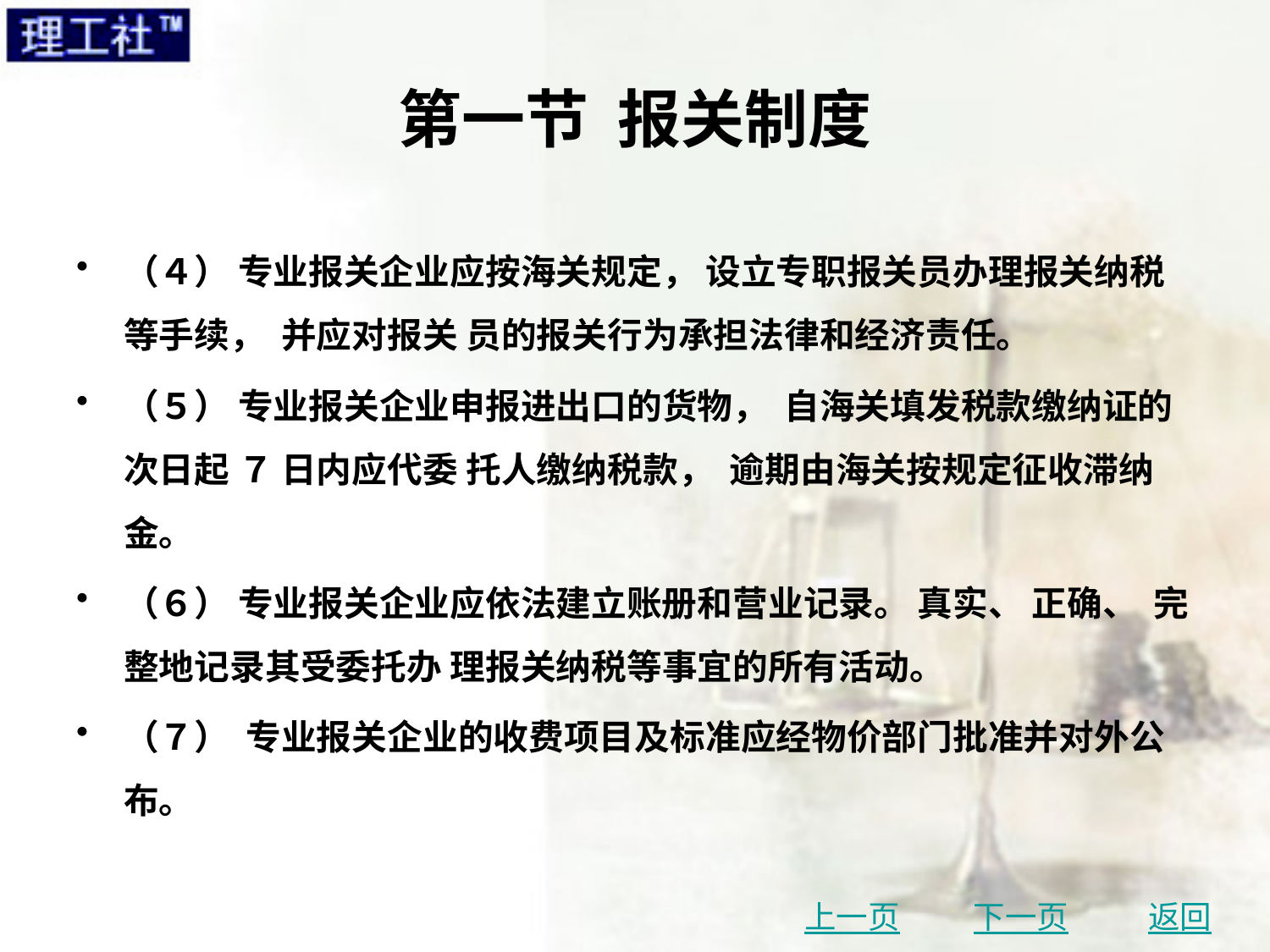

# 第一节  报关制度
（４） 专业报关企业应按海关规定， 设立专职报关员办理报关纳税等手续，  并应对报关 员的报关行为承担法律和经济责任。
（５） 专业报关企业申报进出口的货物，  自海关填发税款缴纳证的次日起 ７ 日内应代委 托人缴纳税款，  逾期由海关按规定征收滞纳金。
（６） 专业报关企业应依法建立账册和营业记录。 真实、 正确、  完整地记录其受委托办 理报关纳税等事宜的所有活动。
（７）  专业报关企业的收费项目及标准应经物价部门批准并对外公布。

上一页
下一页
返回